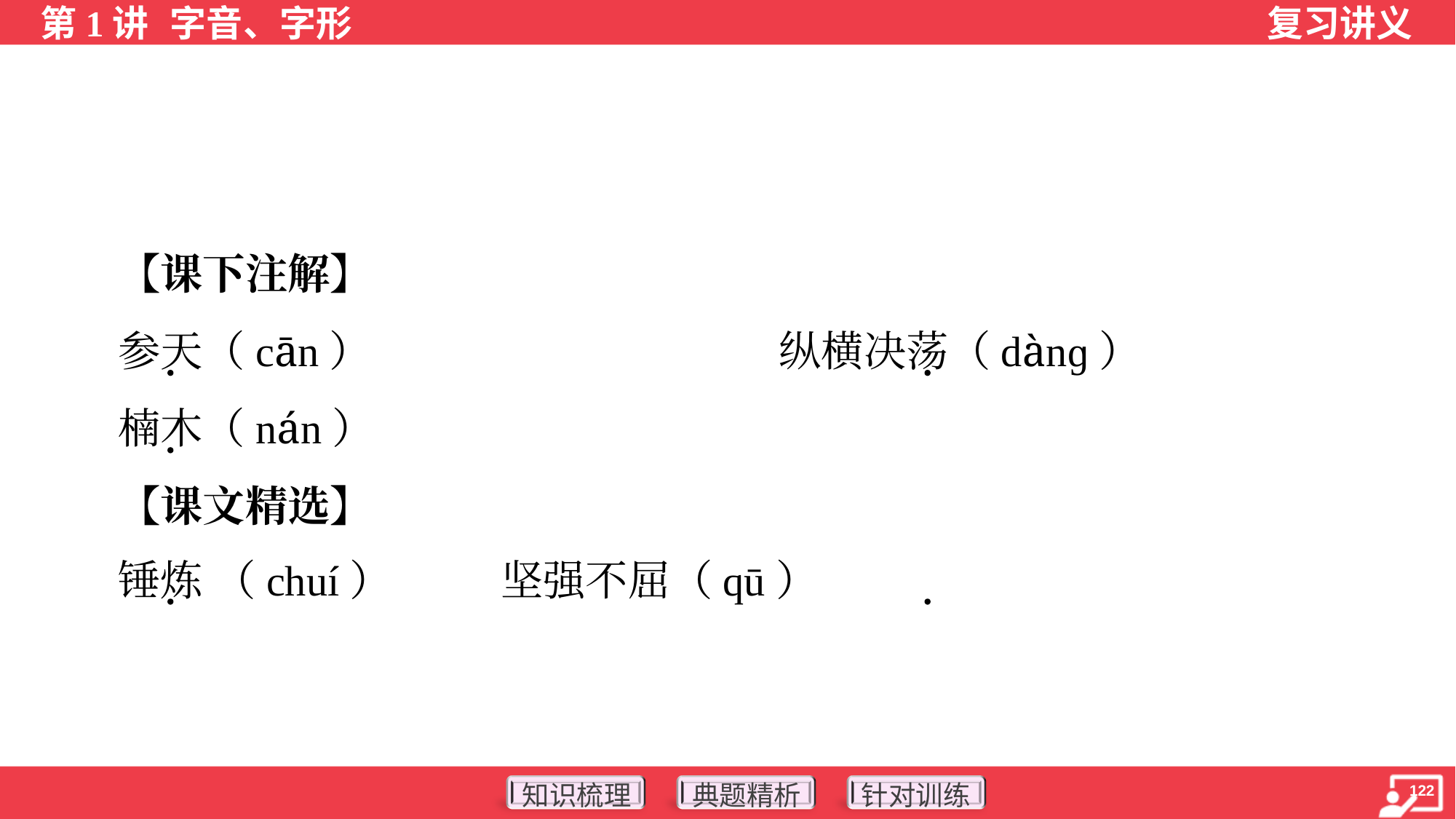

【课下注解】
    参天（cān）	纵横决荡（dànɡ）
    楠木（nán）
    【课文精选】
    锤炼 （chuí）	坚强不屈（qū）